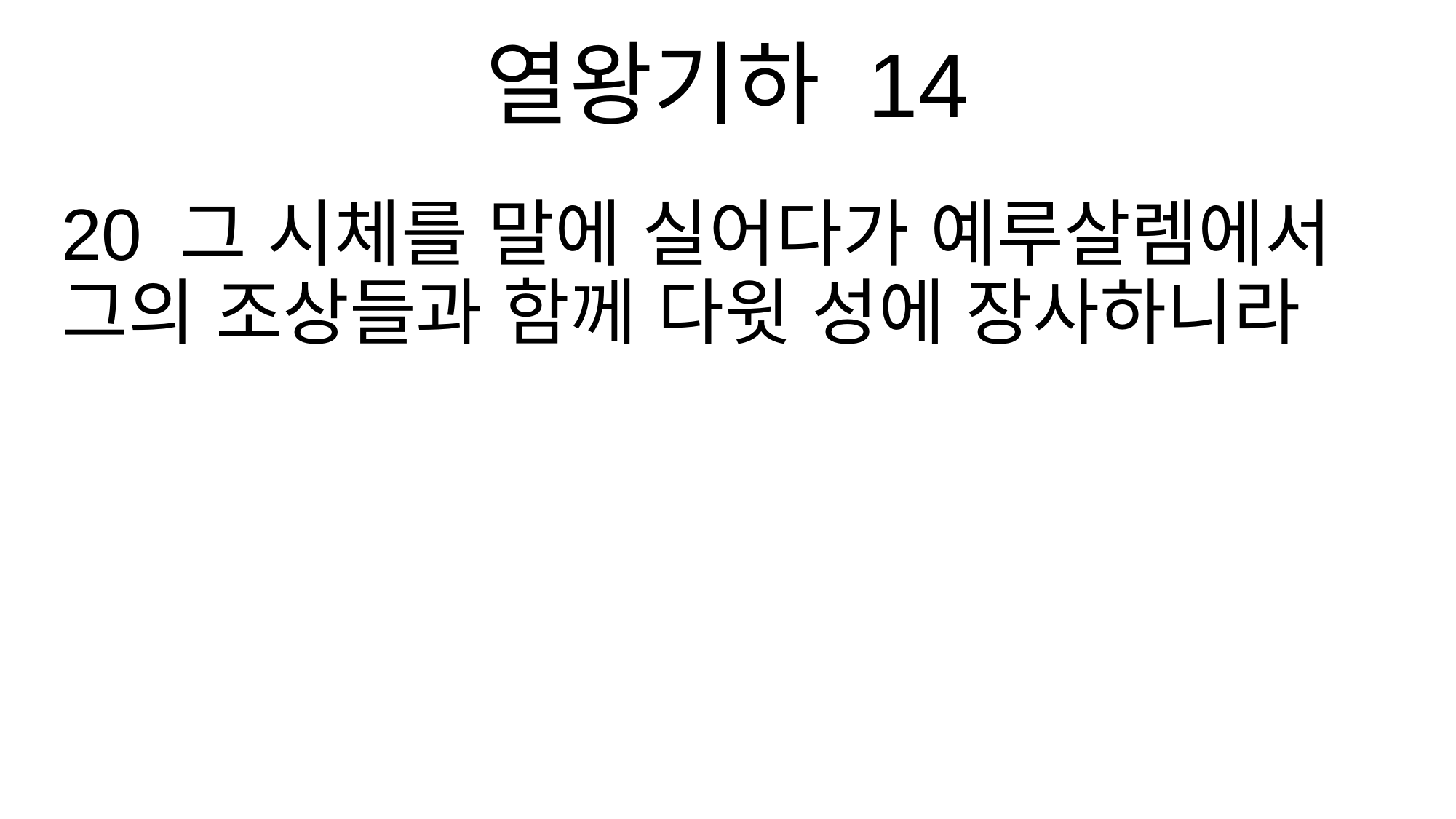

열왕기하 14
20 그 시체를 말에 실어다가 예루살렘에서 그의 조상들과 함께 다윗 성에 장사하니라